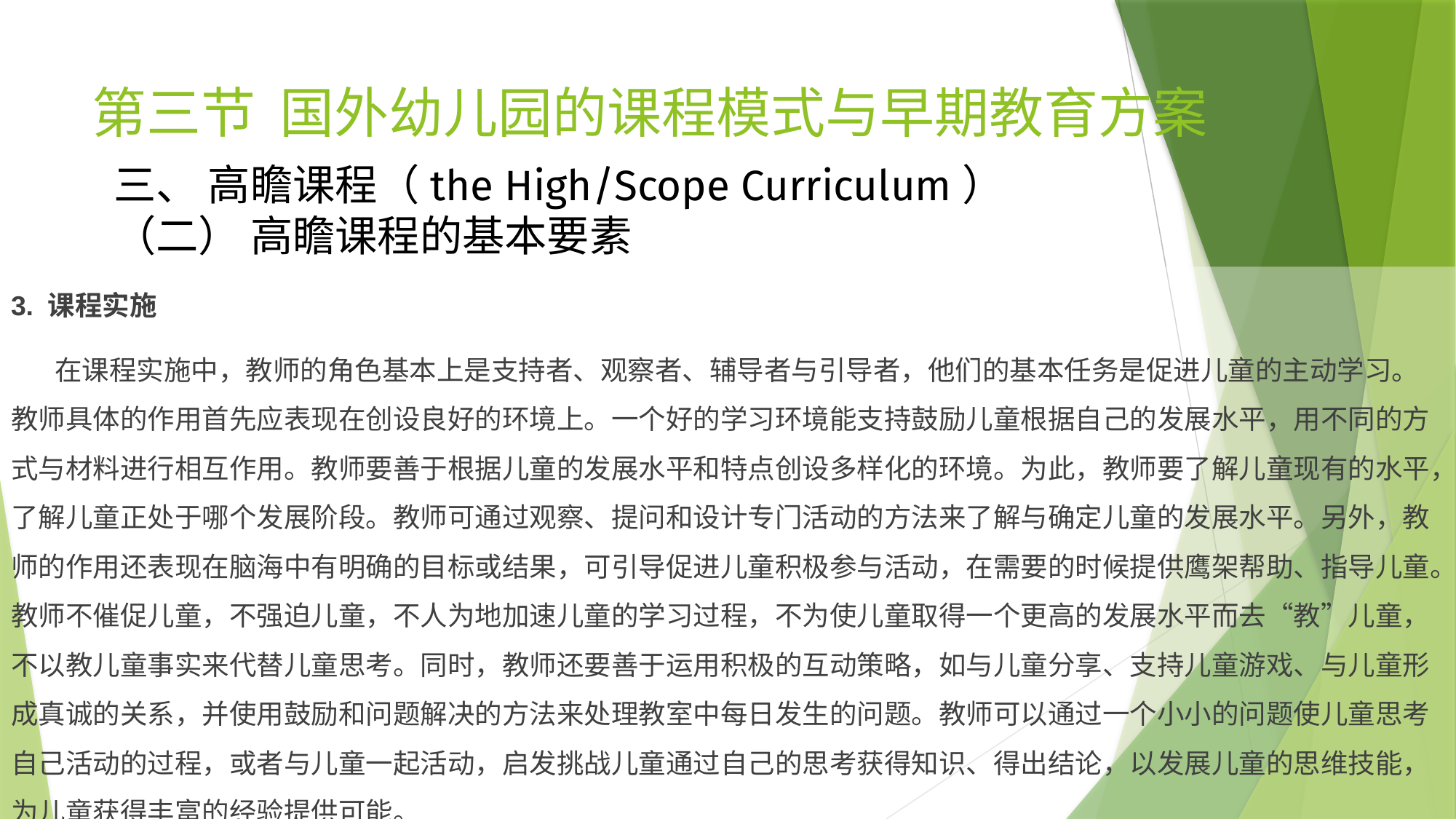

# 第三节  国外幼儿园的课程模式与早期教育方案
三、 高瞻课程（the High/Scope Curriculum）
（二） 高瞻课程的基本要素
3. 课程实施
      在课程实施中，教师的角色基本上是支持者、观察者、辅导者与引导者，他们的基本任务是促进儿童的主动学习。教师具体的作用首先应表现在创设良好的环境上。一个好的学习环境能支持鼓励儿童根据自己的发展水平，用不同的方式与材料进行相互作用。教师要善于根据儿童的发展水平和特点创设多样化的环境。为此，教师要了解儿童现有的水平，了解儿童正处于哪个发展阶段。教师可通过观察、提问和设计专门活动的方法来了解与确定儿童的发展水平。另外，教师的作用还表现在脑海中有明确的目标或结果，可引导促进儿童积极参与活动，在需要的时候提供鹰架帮助、指导儿童。教师不催促儿童，不强迫儿童，不人为地加速儿童的学习过程，不为使儿童取得一个更高的发展水平而去“教”儿童，不以教儿童事实来代替儿童思考。同时，教师还要善于运用积极的互动策略，如与儿童分享、支持儿童游戏、与儿童形成真诚的关系，并使用鼓励和问题解决的方法来处理教室中每日发生的问题。教师可以通过一个小小的问题使儿童思考自己活动的过程，或者与儿童一起活动，启发挑战儿童通过自己的思考获得知识、得出结论，以发展儿童的思维技能，为儿童获得丰富的经验提供可能。